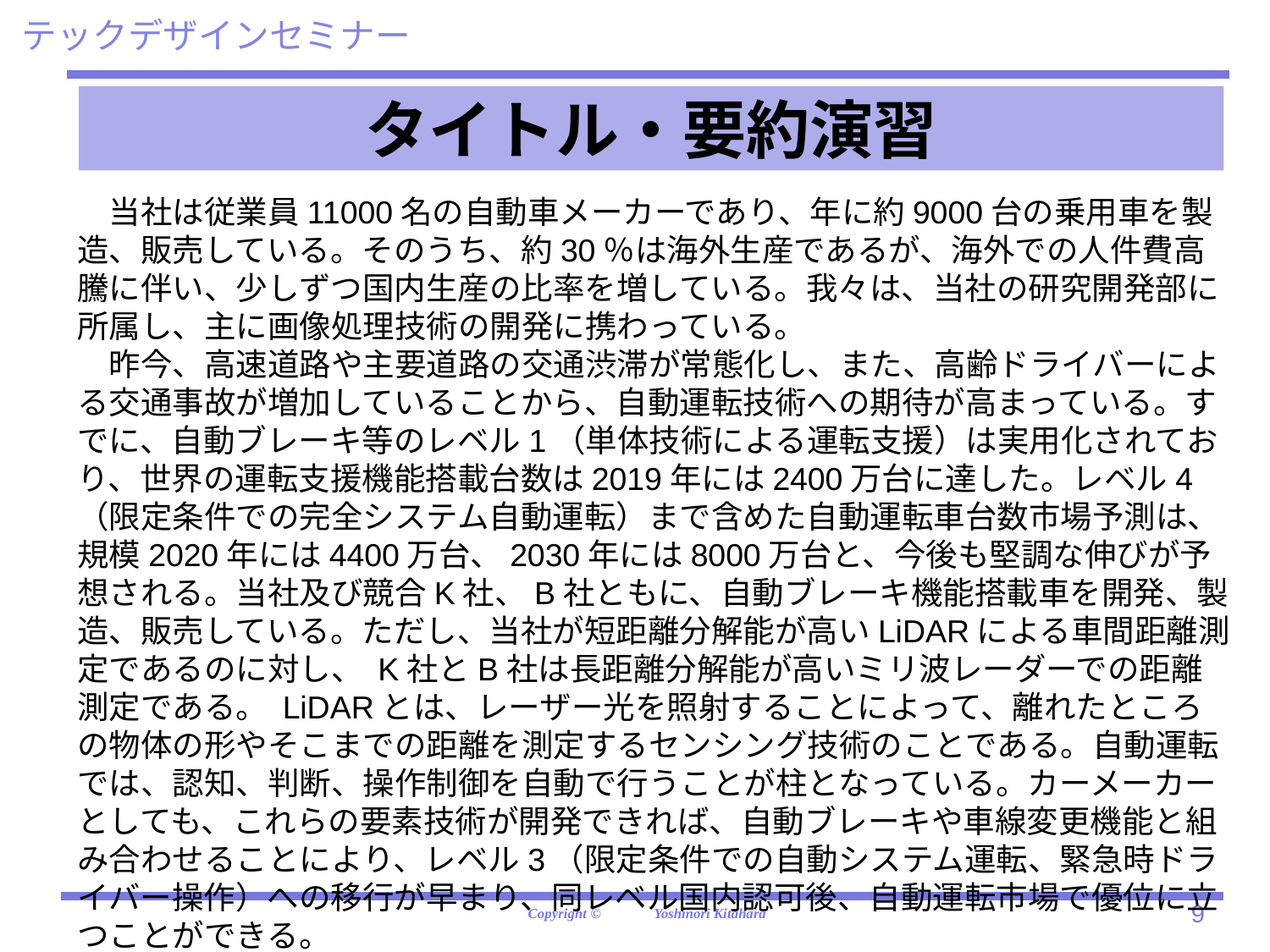

タイトル・要約演習
　当社は従業員11000名の自動車メーカーであり、年に約9000台の乗用車を製造、販売している。そのうち、約30％は海外生産であるが、海外での人件費高騰に伴い、少しずつ国内生産の比率を増している。我々は、当社の研究開発部に所属し、主に画像処理技術の開発に携わっている。
　昨今、高速道路や主要道路の交通渋滞が常態化し、また、高齢ドライバーによる交通事故が増加していることから、自動運転技術への期待が高まっている。すでに、自動ブレーキ等のレベル1（単体技術による運転支援）は実用化されており、世界の運転支援機能搭載台数は2019年には2400万台に達した。レベル4（限定条件での完全システム自動運転）まで含めた自動運転車台数市場予測は、規模2020年には4400万台、2030年には8000万台と、今後も堅調な伸びが予想される。当社及び競合K社、B社ともに、自動ブレーキ機能搭載車を開発、製造、販売している。ただし、当社が短距離分解能が高いLiDARによる車間距離測定であるのに対し、 K社とB社は長距離分解能が高いミリ波レーダーでの距離測定である。 LiDARとは、レーザー光を照射することによって、離れたところの物体の形やそこまでの距離を測定するセンシング技術のことである。自動運転では、認知、判断、操作制御を自動で行うことが柱となっている。カーメーカーとしても、これらの要素技術が開発できれば、自動ブレーキや車線変更機能と組み合わせることにより、レベル3（限定条件での自動システム運転、緊急時ドライバー操作）への移行が早まり、同レベル国内認可後、自動運転市場で優位に立つことができる。